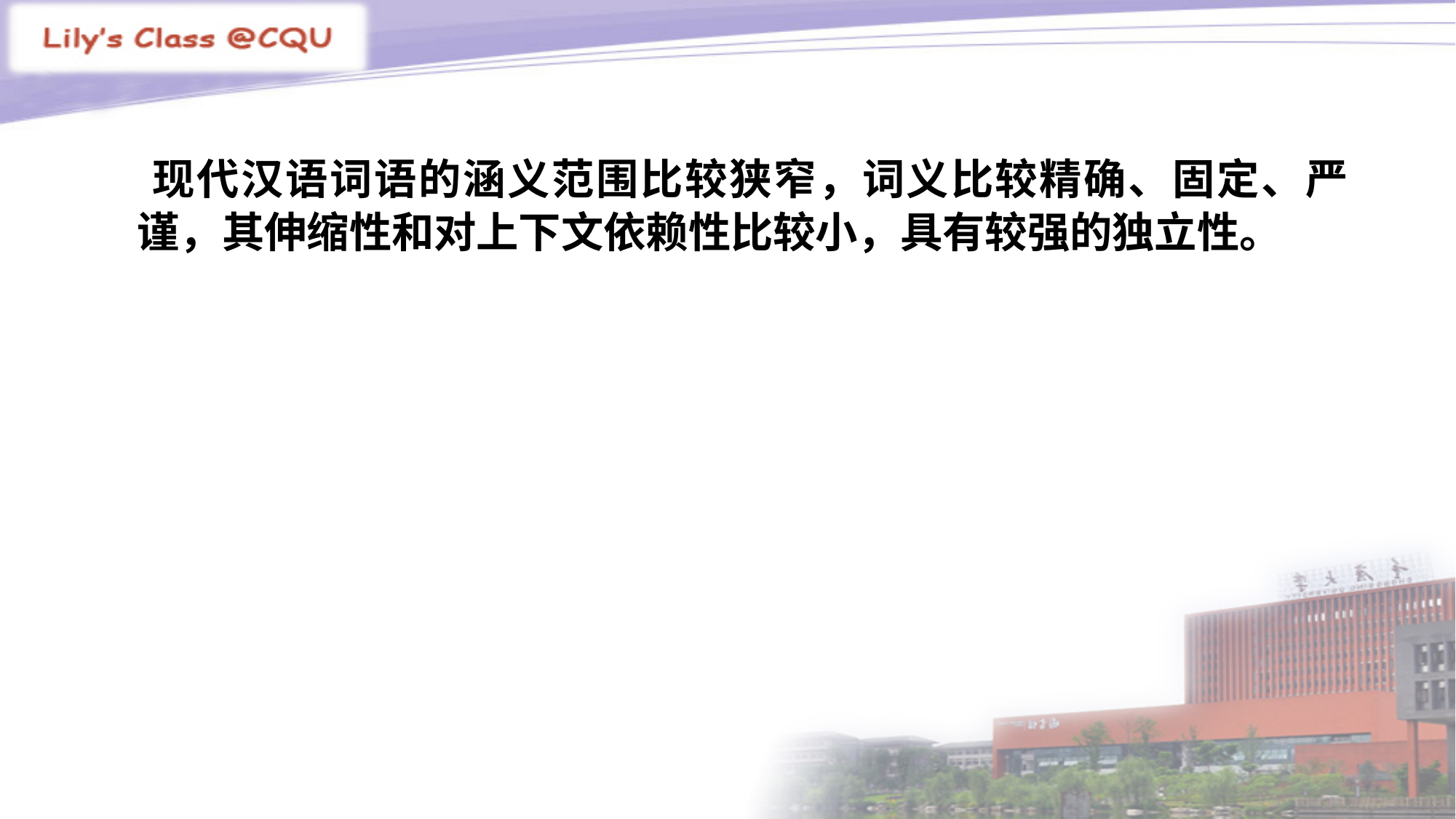

现代汉语词语的涵义范围比较狭窄，词义比较精确、固定、严谨，其伸缩性和对上下文依赖性比较小，具有较强的独立性。